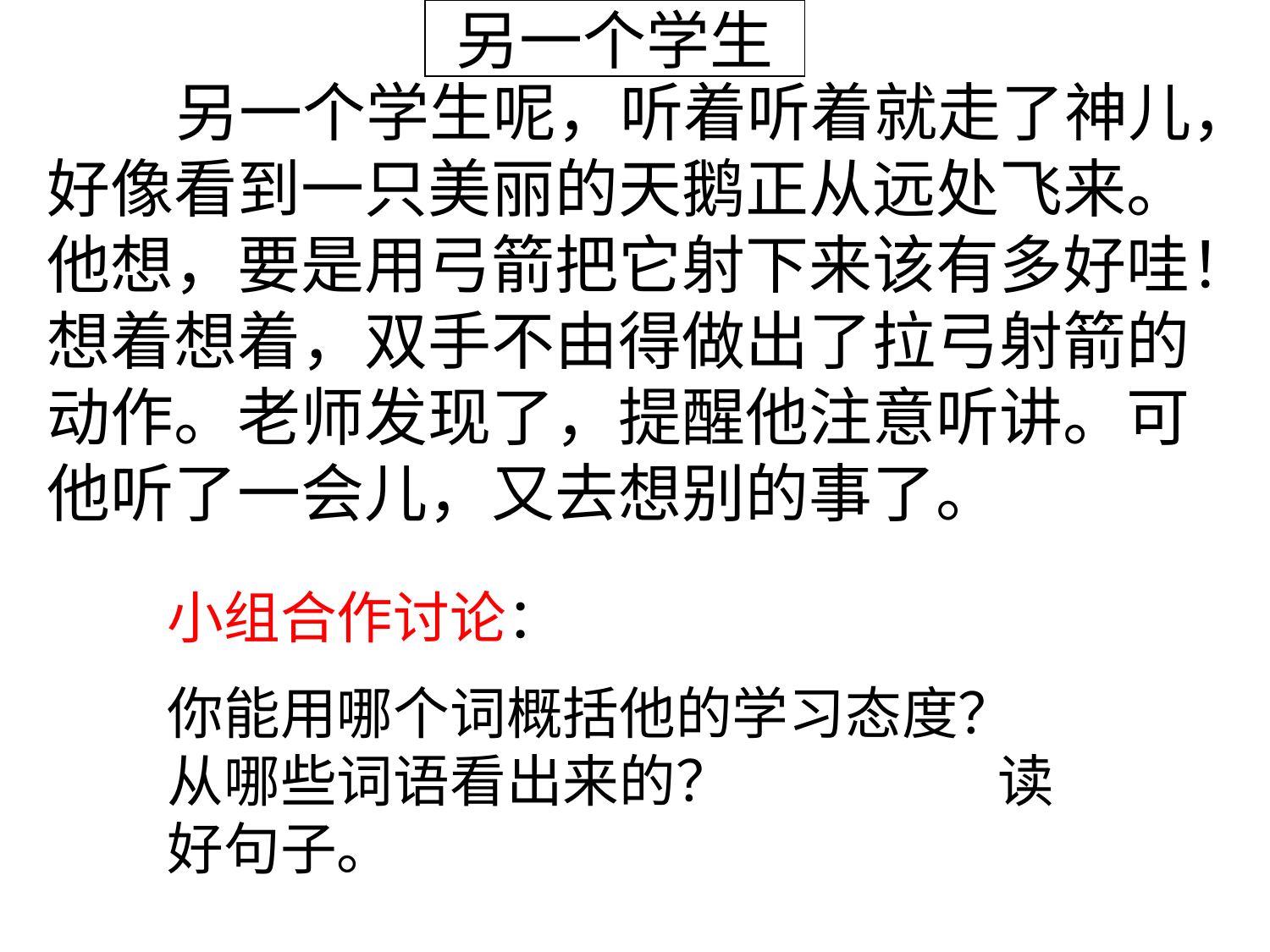

另一个学生
        另一个学生呢，听着听着就走了神儿，好像看到一只美丽的天鹅正从远处飞来。他想，要是用弓箭把它射下来该有多好哇！想着想着，双手不由得做出了拉弓射箭的动作。老师发现了，提醒他注意听讲。可他听了一会儿，又去想别的事了。
小组合作讨论：
你能用哪个词概括他的学习态度？   从哪些词语看出来的？                     读好句子。